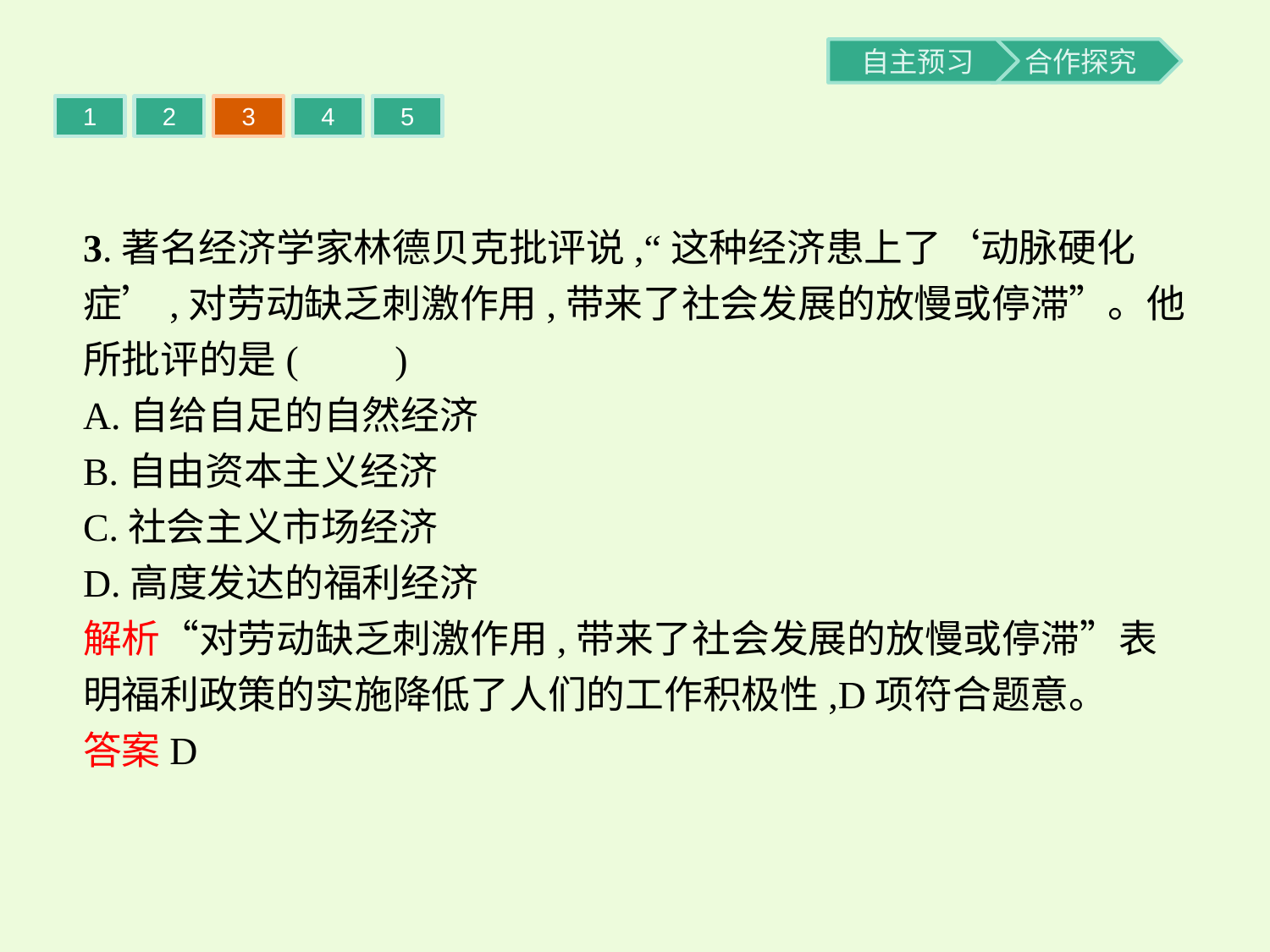

1
2
3
4
5
3.著名经济学家林德贝克批评说,“这种经济患上了‘动脉硬化症’,对劳动缺乏刺激作用,带来了社会发展的放慢或停滞”。他所批评的是(　　)
A.自给自足的自然经济
B.自由资本主义经济
C.社会主义市场经济
D.高度发达的福利经济
解析“对劳动缺乏刺激作用,带来了社会发展的放慢或停滞”表明福利政策的实施降低了人们的工作积极性,D项符合题意。
答案D